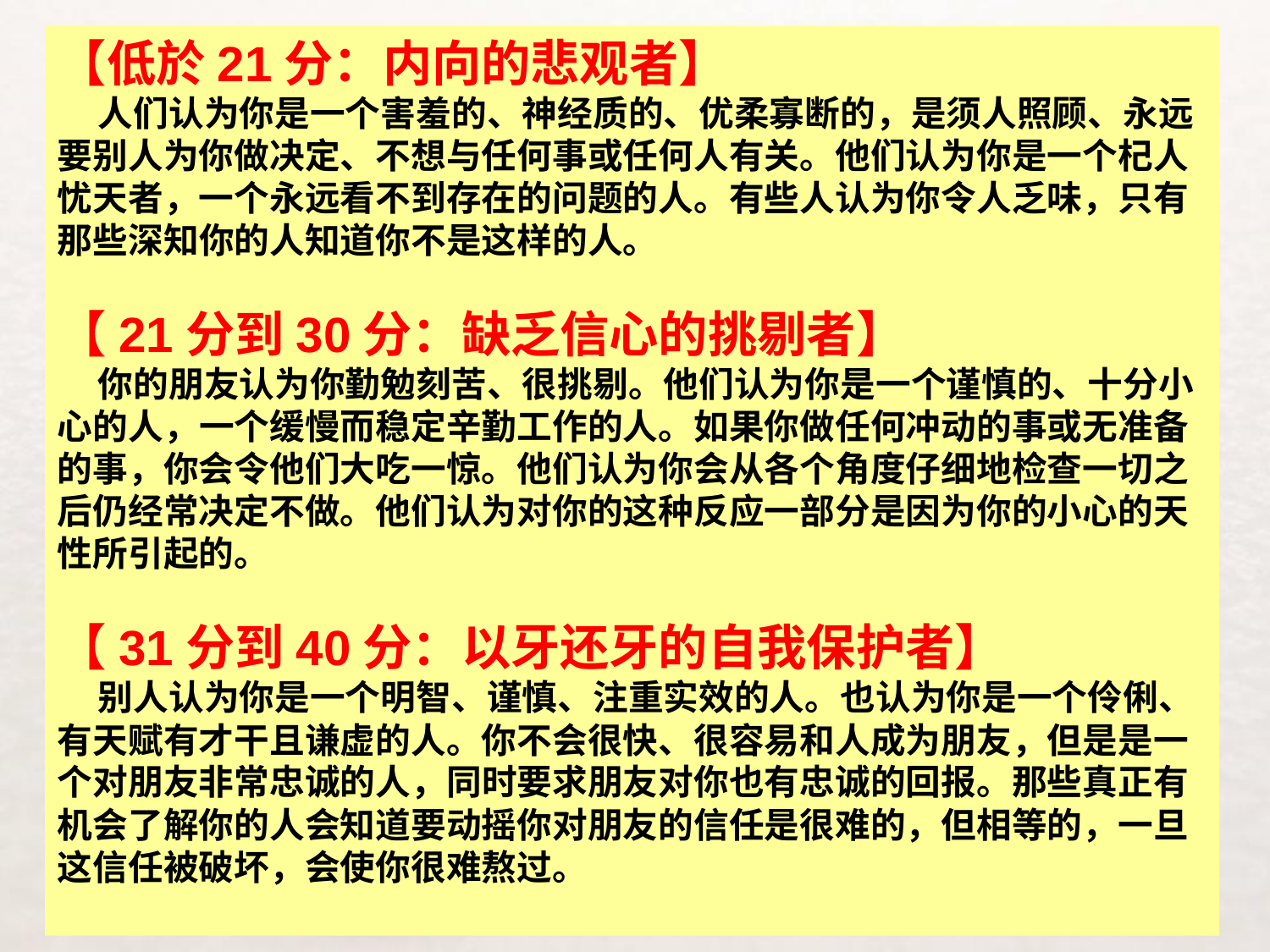

【低於21分：内向的悲观者】
    人们认为你是一个害羞的、神经质的、优柔寡断的，是须人照顾、永远要别人为你做决定、不想与任何事或任何人有关。他们认为你是一个杞人忧天者，一个永远看不到存在的问题的人。有些人认为你令人乏味，只有那些深知你的人知道你不是这样的人。

【21分到30分：缺乏信心的挑剔者】
    你的朋友认为你勤勉刻苦、很挑剔。他们认为你是一个谨慎的、十分小心的人，一个缓慢而稳定辛勤工作的人。如果你做任何冲动的事或无准备的事，你会令他们大吃一惊。他们认为你会从各个角度仔细地检查一切之后仍经常决定不做。他们认为对你的这种反应一部分是因为你的小心的天性所引起的。

【31分到40分：以牙还牙的自我保护者】
    别人认为你是一个明智、谨慎、注重实效的人。也认为你是一个伶俐、有天赋有才干且谦虚的人。你不会很快、很容易和人成为朋友，但是是一个对朋友非常忠诚的人，同时要求朋友对你也有忠诚的回报。那些真正有机会了解你的人会知道要动摇你对朋友的信任是很难的，但相等的，一旦这信任被破坏，会使你很难熬过。